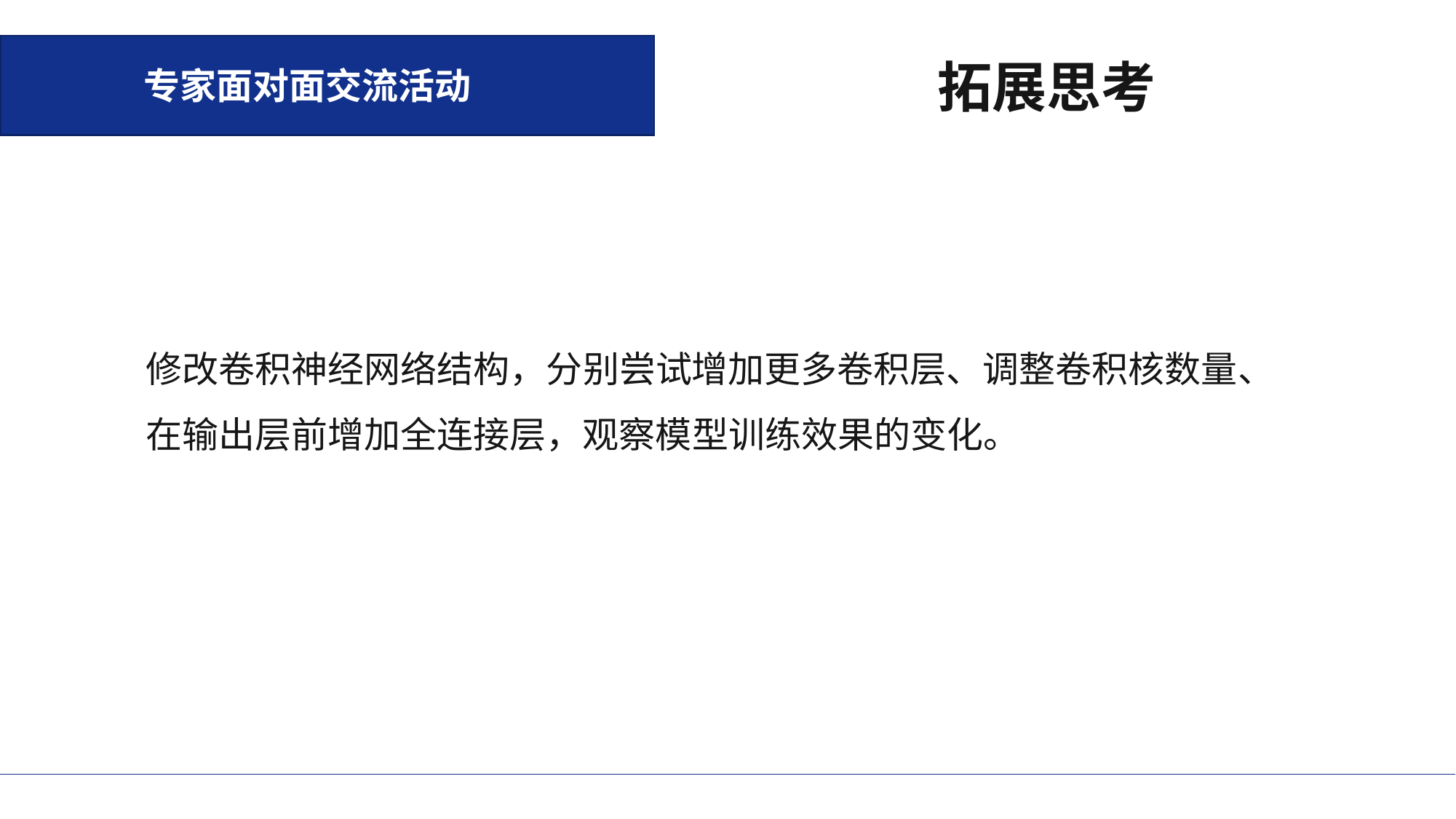

拓展思考
专家面对面交流活动

修改卷积神经网络结构，分别尝试增加更多卷积层、调整卷积核数量、在输出层前增加全连接层，观察模型训练效果的变化。